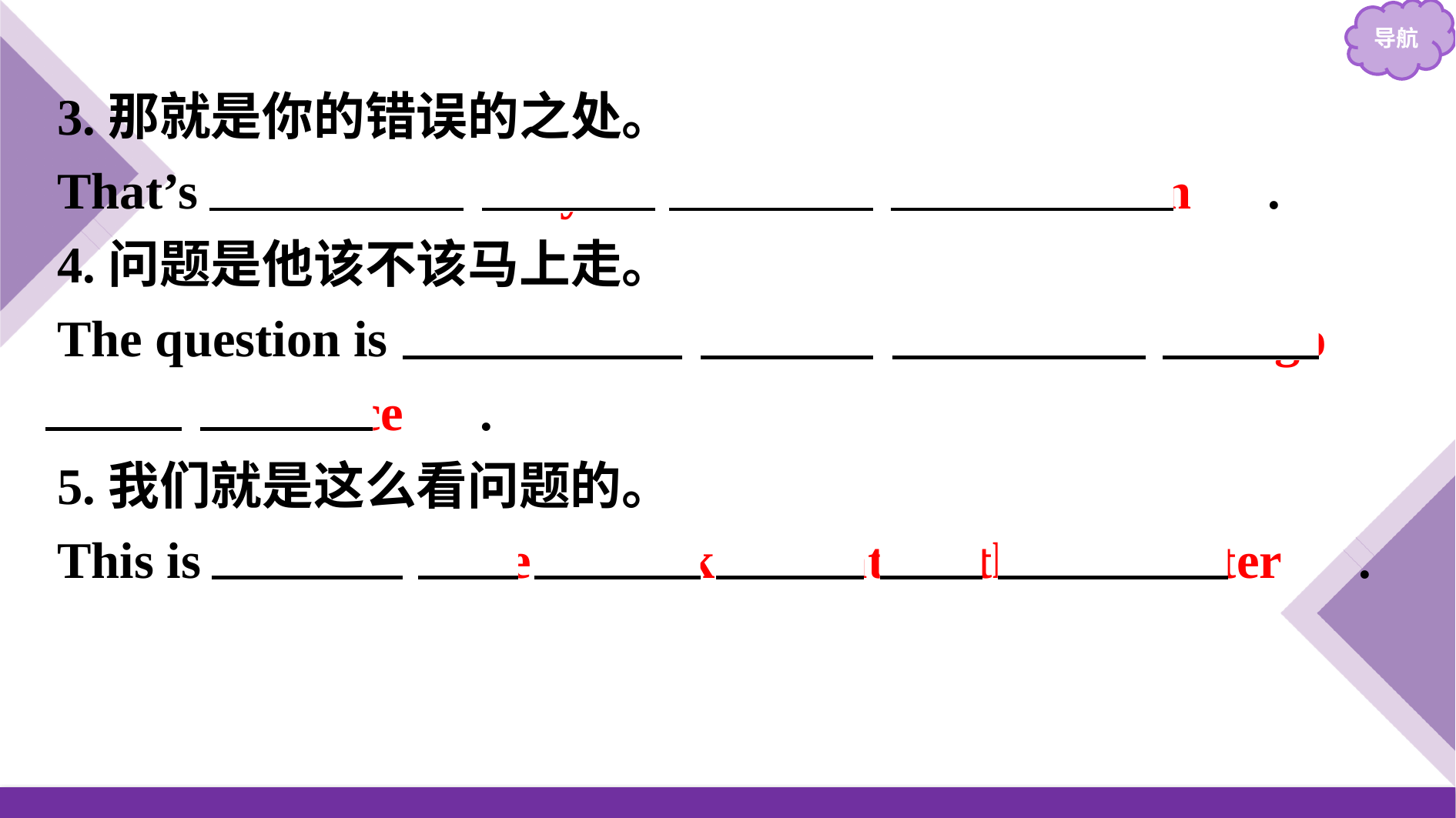

3.那就是你的错误的之处。
That’s 　where　 　you　 　are　 　mistaken　.
4.问题是他该不该马上走。
The question is 　whether　 　he　 　should　 　go　 　at　 　once　.
5.我们就是这么看问题的。
This is 　how 　we　 look　　at 　the 　matter　.